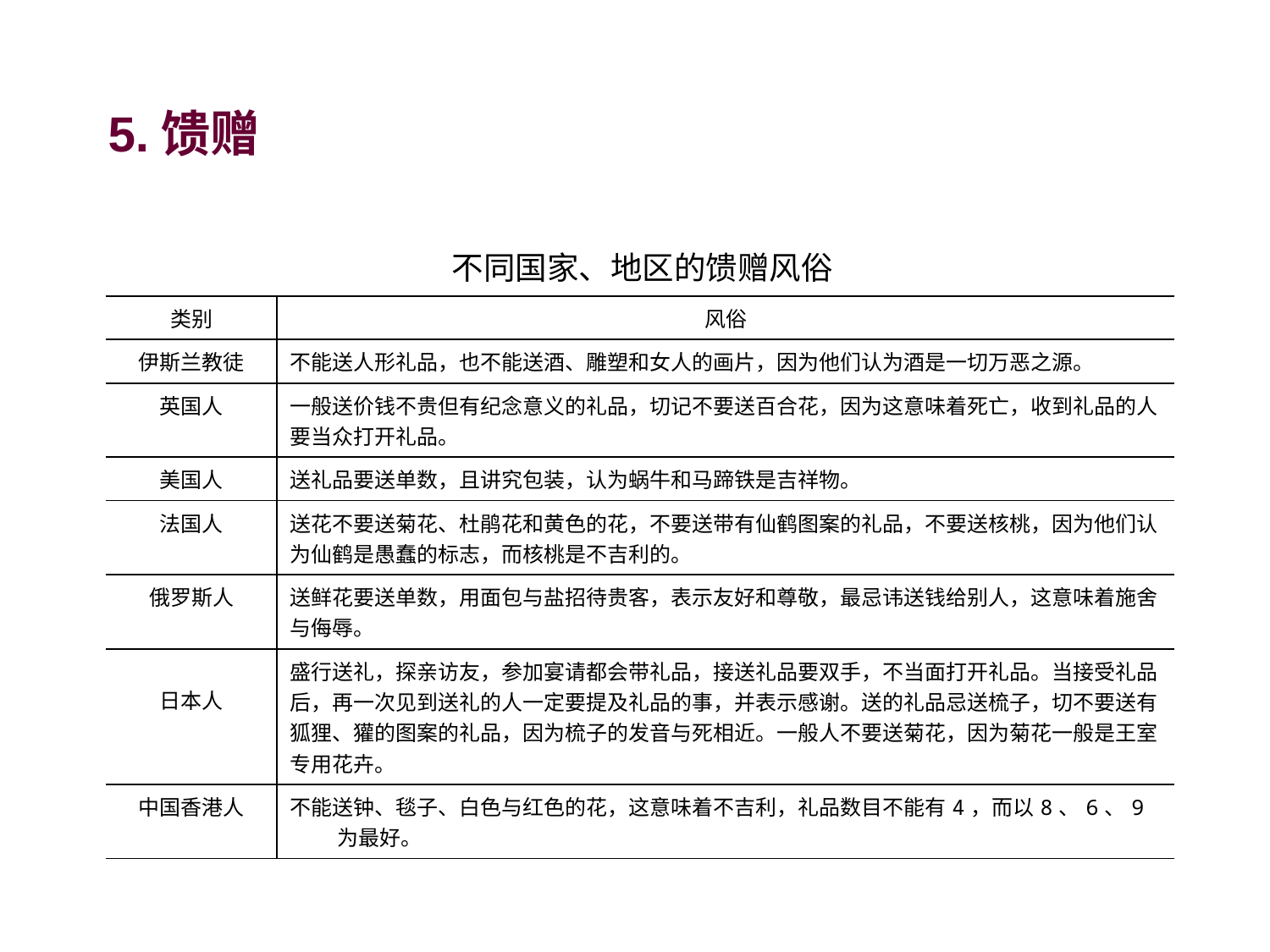

# 5.馈赠
不同国家、地区的馈赠风俗
| 类别 | 风俗 |
| --- | --- |
| 伊斯兰教徒 | 不能送人形礼品，也不能送酒、雕塑和女人的画片，因为他们认为酒是一切万恶之源。 |
| 英国人 | 一般送价钱不贵但有纪念意义的礼品，切记不要送百合花，因为这意味着死亡，收到礼品的人 要当众打开礼品。 |
| 美国人 | 送礼品要送单数，且讲究包装，认为蜗牛和马蹄铁是吉祥物。 |
| 法国人 | 送花不要送菊花、杜鹃花和黄色的花，不要送带有仙鹤图案的礼品，不要送核桃，因为他们认 为仙鹤是愚蠢的标志，而核桃是不吉利的。 |
| 俄罗斯人 | 送鲜花要送单数，用面包与盐招待贵客，表示友好和尊敬，最忌讳送钱给别人，这意味着施舍 与侮辱。 |
| 日本人 | 盛行送礼，探亲访友，参加宴请都会带礼品，接送礼品要双手，不当面打开礼品。当接受礼品 后，再一次见到送礼的人一定要提及礼品的事，并表示感谢。送的礼品忌送梳子，切不要送有 狐狸、獾的图案的礼品，因为梳子的发音与死相近。一般人不要送菊花，因为菊花一般是王室 专用花卉。 |
| 中国香港人 | 不能送钟、毯子、白色与红色的花，这意味着不吉利，礼品数目不能有4，而以8、6、9为最好。 |